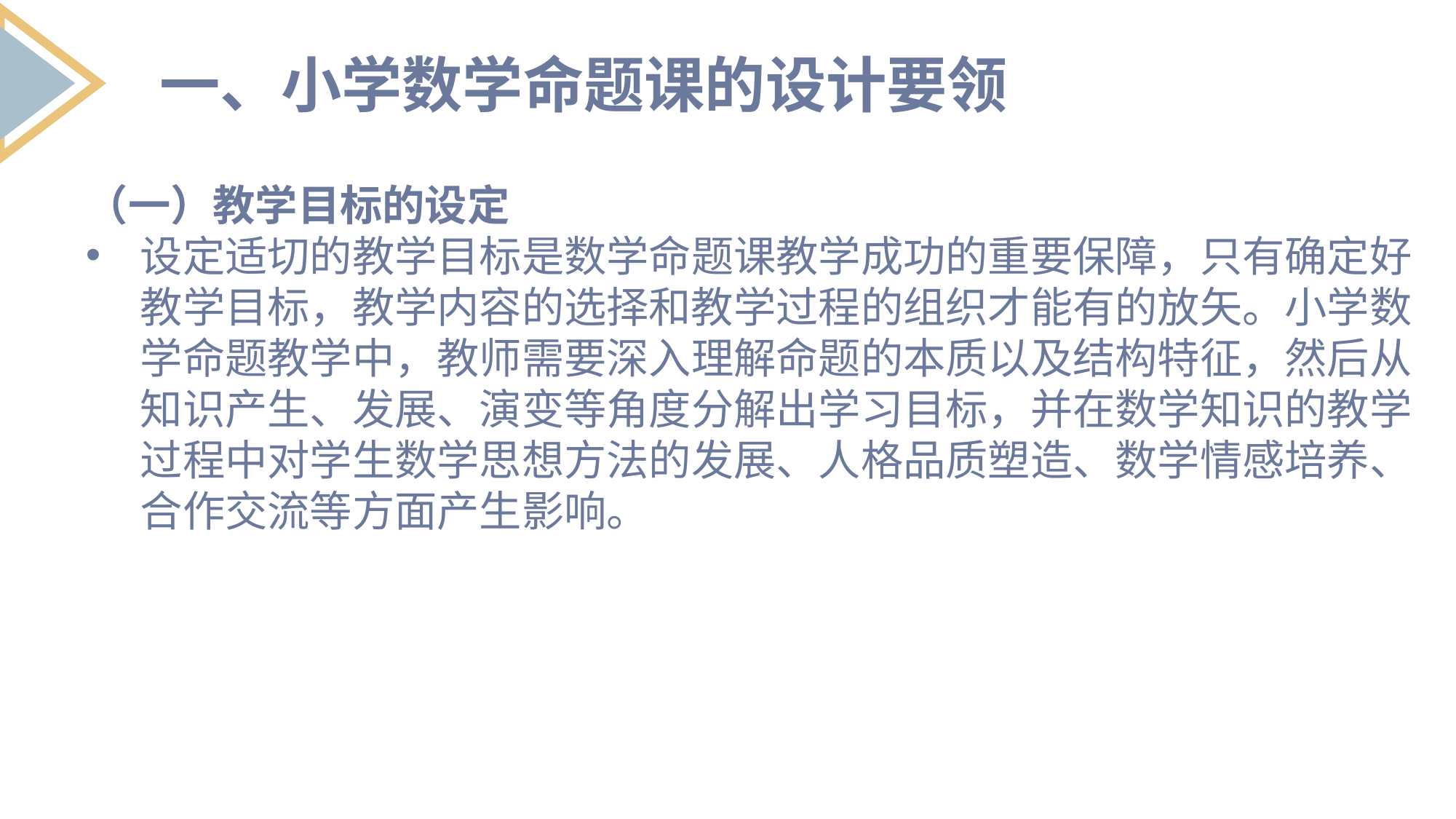

一、小学数学命题课的设计要领

（一）教学目标的设定
设定适切的教学目标是数学命题课教学成功的重要保障，只有确定好教学目标，教学内容的选择和教学过程的组织才能有的放矢。小学数学命题教学中，教师需要深入理解命题的本质以及结构特征，然后从知识产生、发展、演变等角度分解出学习目标，并在数学知识的教学过程中对学生数学思想方法的发展、人格品质塑造、数学情感培养、合作交流等方面产生影响。